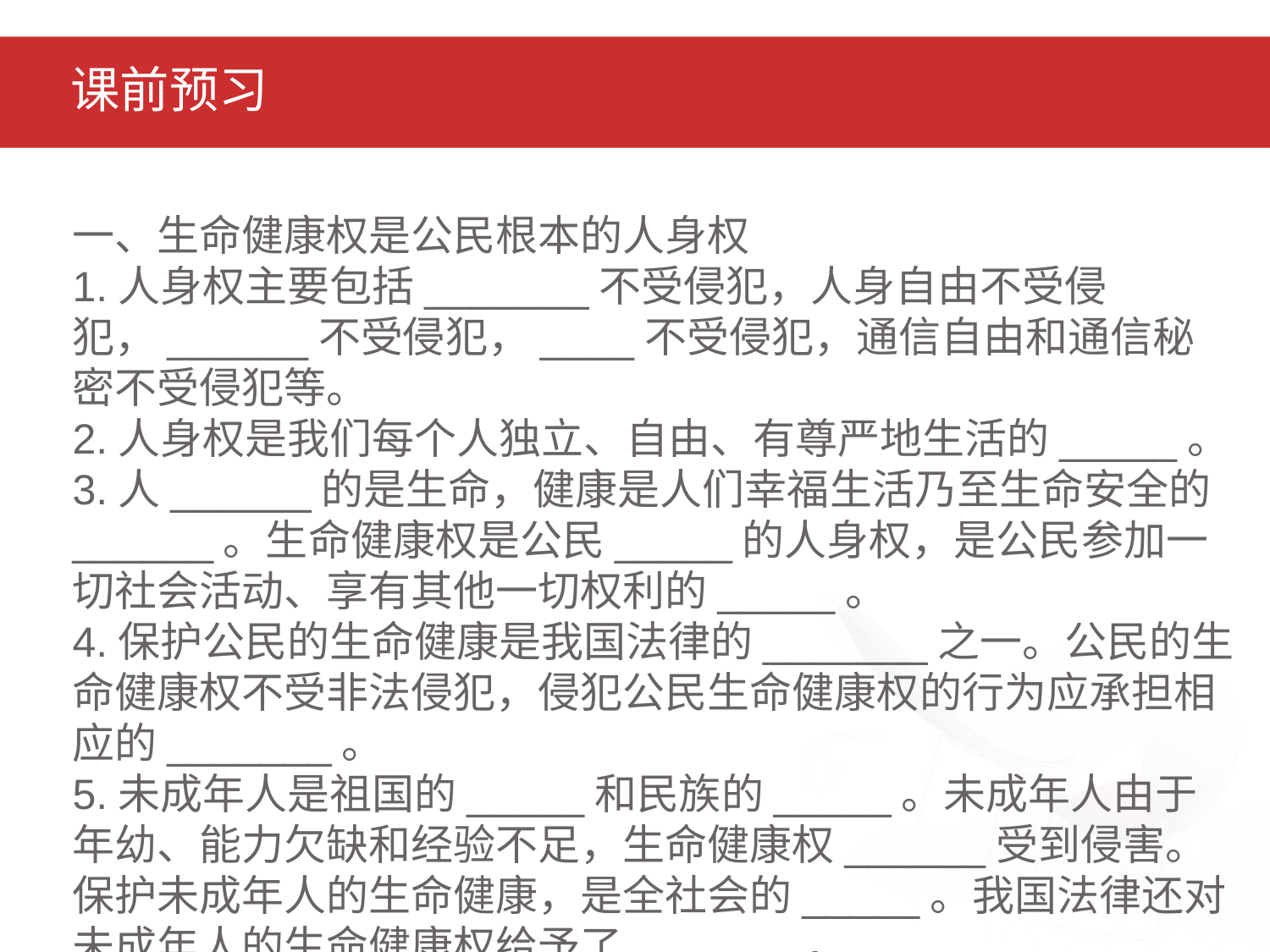

# 课前预习
一、生命健康权是公民根本的人身权
1.人身权主要包括_______不受侵犯，人身自由不受侵犯，______不受侵犯，____不受侵犯，通信自由和通信秘密不受侵犯等。
2.人身权是我们每个人独立、自由、有尊严地生活的_____。
3.人______的是生命，健康是人们幸福生活乃至生命安全的______。生命健康权是公民_____的人身权，是公民参加一切社会活动、享有其他一切权利的_____。
4.保护公民的生命健康是我国法律的_______之一。公民的生命健康权不受非法侵犯，侵犯公民生命健康权的行为应承担相应的_______。
5.未成年人是祖国的_____和民族的_____。未成年人由于年幼、能力欠缺和经验不足，生命健康权______受到侵害。保护未成年人的生命健康，是全社会的_____。我国法律还对未成年人的生命健康权给予了_______。